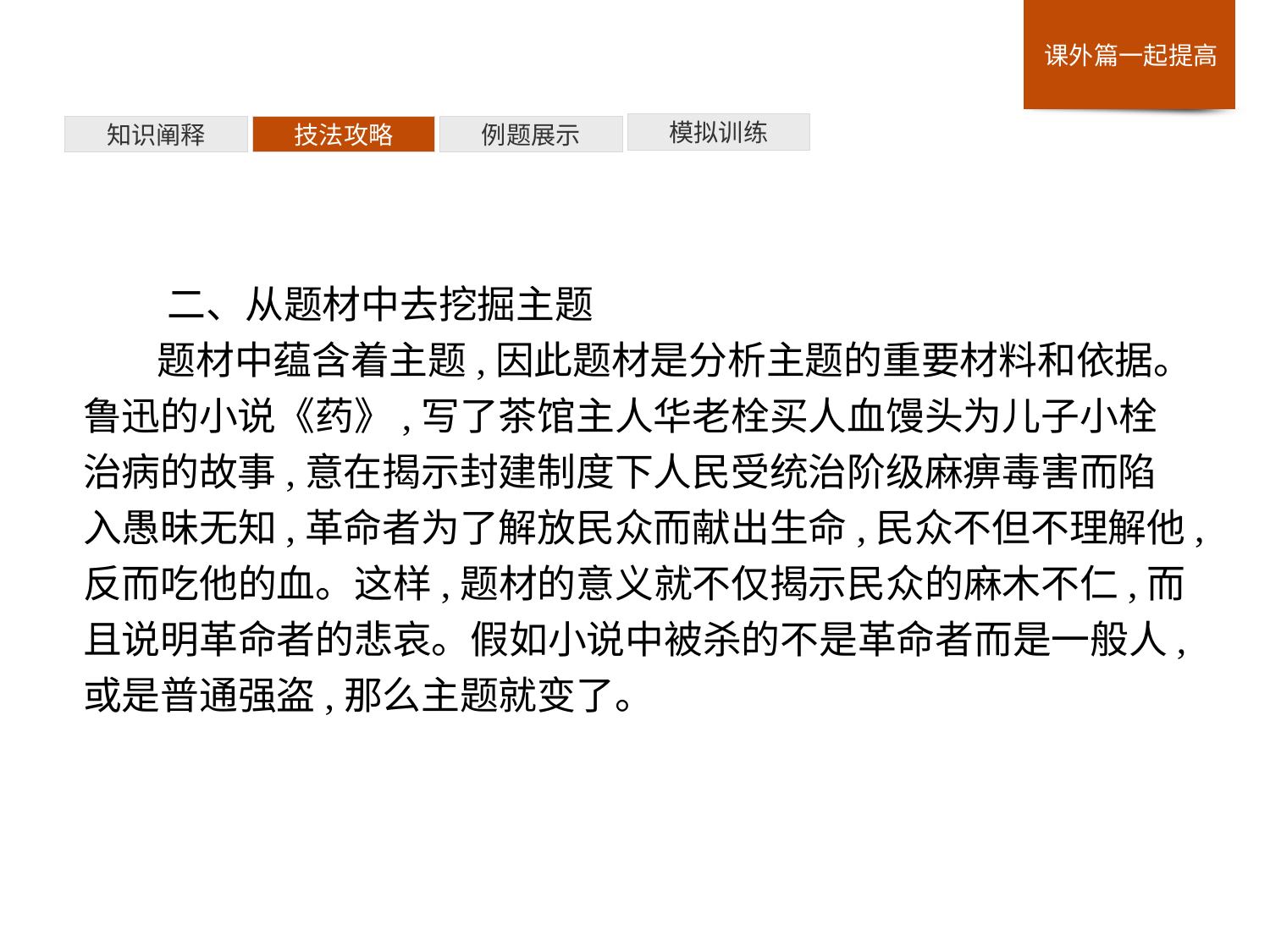

模拟训练
例题展示
技法攻略
知识阐释
二、从题材中去挖掘主题
题材中蕴含着主题,因此题材是分析主题的重要材料和依据。鲁迅的小说《药》,写了茶馆主人华老栓买人血馒头为儿子小栓治病的故事,意在揭示封建制度下人民受统治阶级麻痹毒害而陷入愚昧无知,革命者为了解放民众而献出生命,民众不但不理解他,反而吃他的血。这样,题材的意义就不仅揭示民众的麻木不仁,而且说明革命者的悲哀。假如小说中被杀的不是革命者而是一般人,或是普通强盗,那么主题就变了。